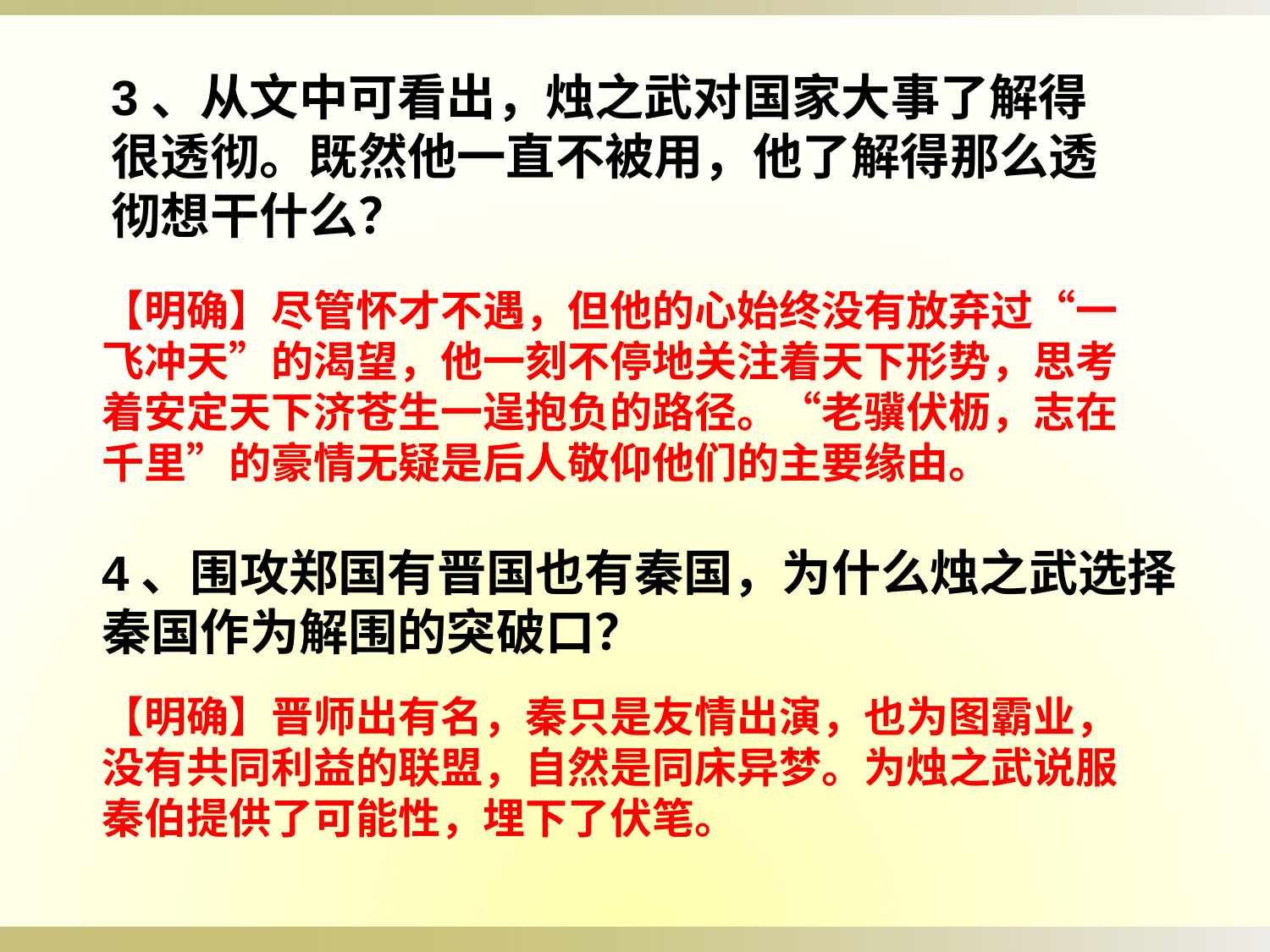

3、从文中可看出，烛之武对国家大事了解得很透彻。既然他一直不被用，他了解得那么透彻想干什么？
【明确】尽管怀才不遇，但他的心始终没有放弃过“一飞冲天”的渴望，他一刻不停地关注着天下形势，思考着安定天下济苍生一逞抱负的路径。“老骥伏枥，志在千里”的豪情无疑是后人敬仰他们的主要缘由。
4、围攻郑国有晋国也有秦国，为什么烛之武选择秦国作为解围的突破口？
【明确】晋师出有名，秦只是友情出演，也为图霸业，没有共同利益的联盟，自然是同床异梦。为烛之武说服秦伯提供了可能性，埋下了伏笔。